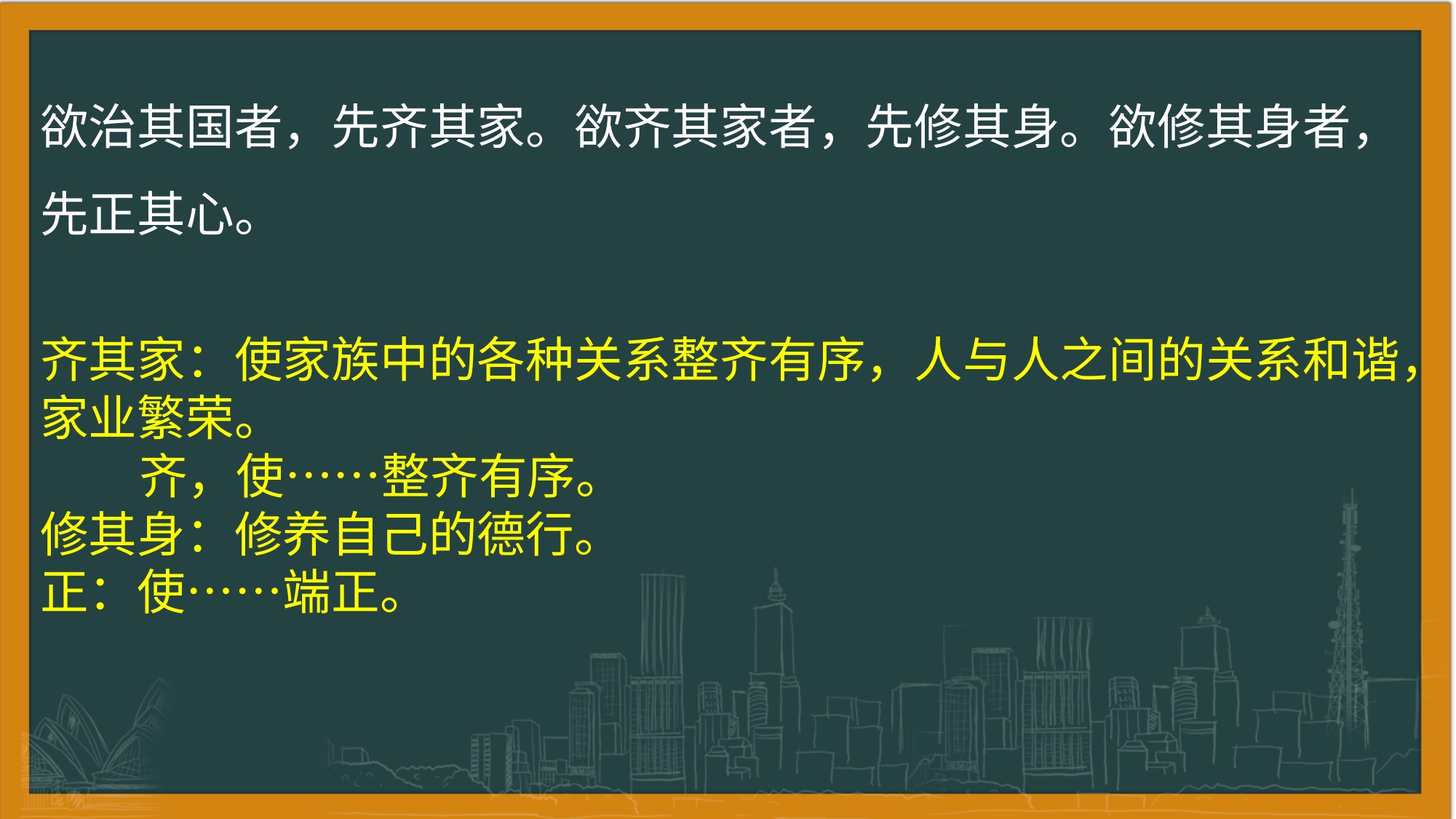

欲治其国者，先齐其家。欲齐其家者，先修其身。欲修其身者，先正其心。

齐其家：使家族中的各种关系整齐有序，人与人之间的关系和谐，家业繁荣。
        齐，使……整齐有序。
修其身：修养自己的德行。
正：使……端正。